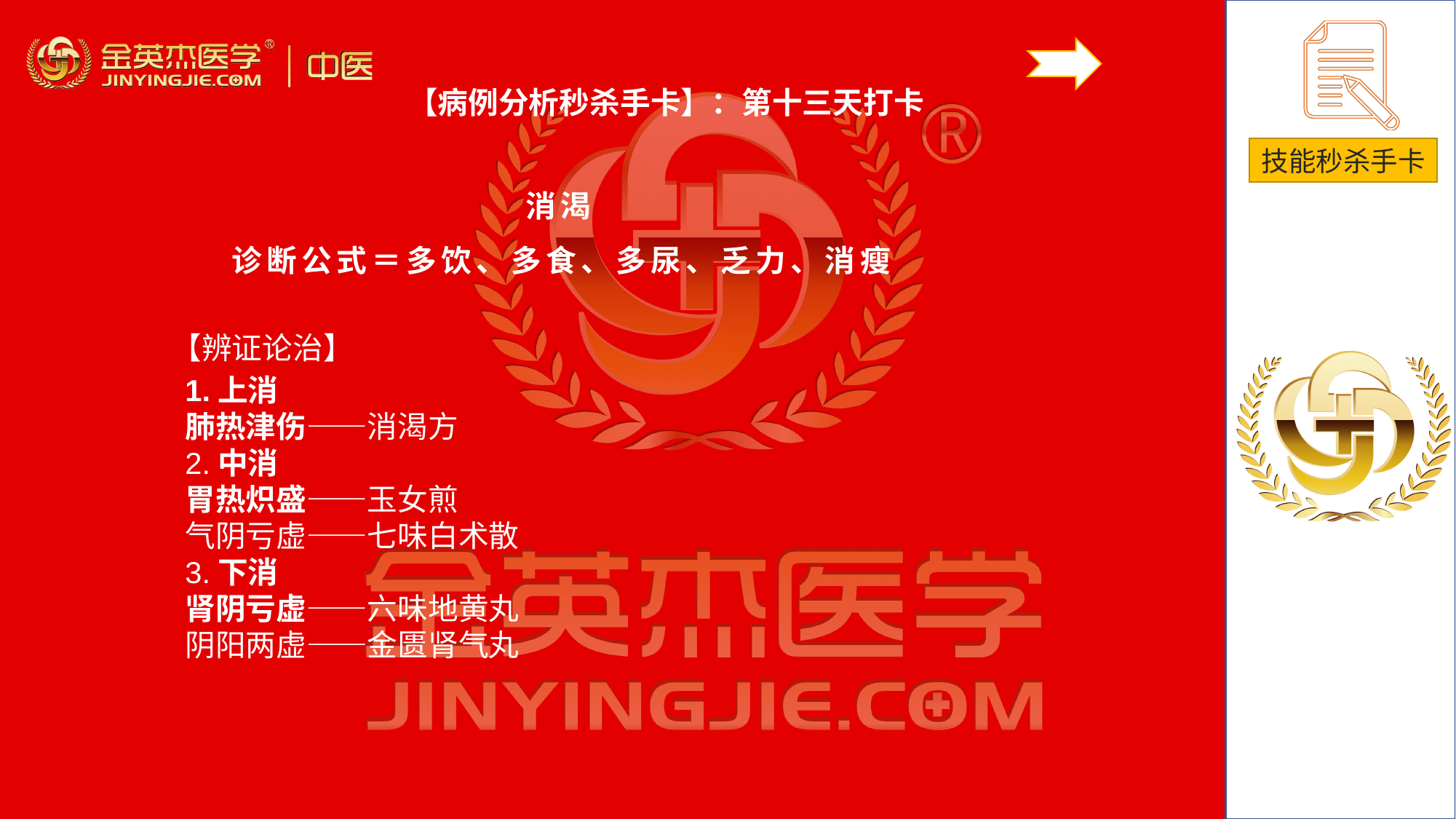

【病例分析秒杀手卡】：第十三天打卡
消渴
诊断公式＝多饮、多食、多尿、乏力、消瘦
# 【辨证论治】
1.上消肺热津伤——消渴方2.中消胃热炽盛——玉女煎气阴亏虚——七味白术散3.下消肾阴亏虚——六味地黄丸阴阳两虚——金匮肾气丸